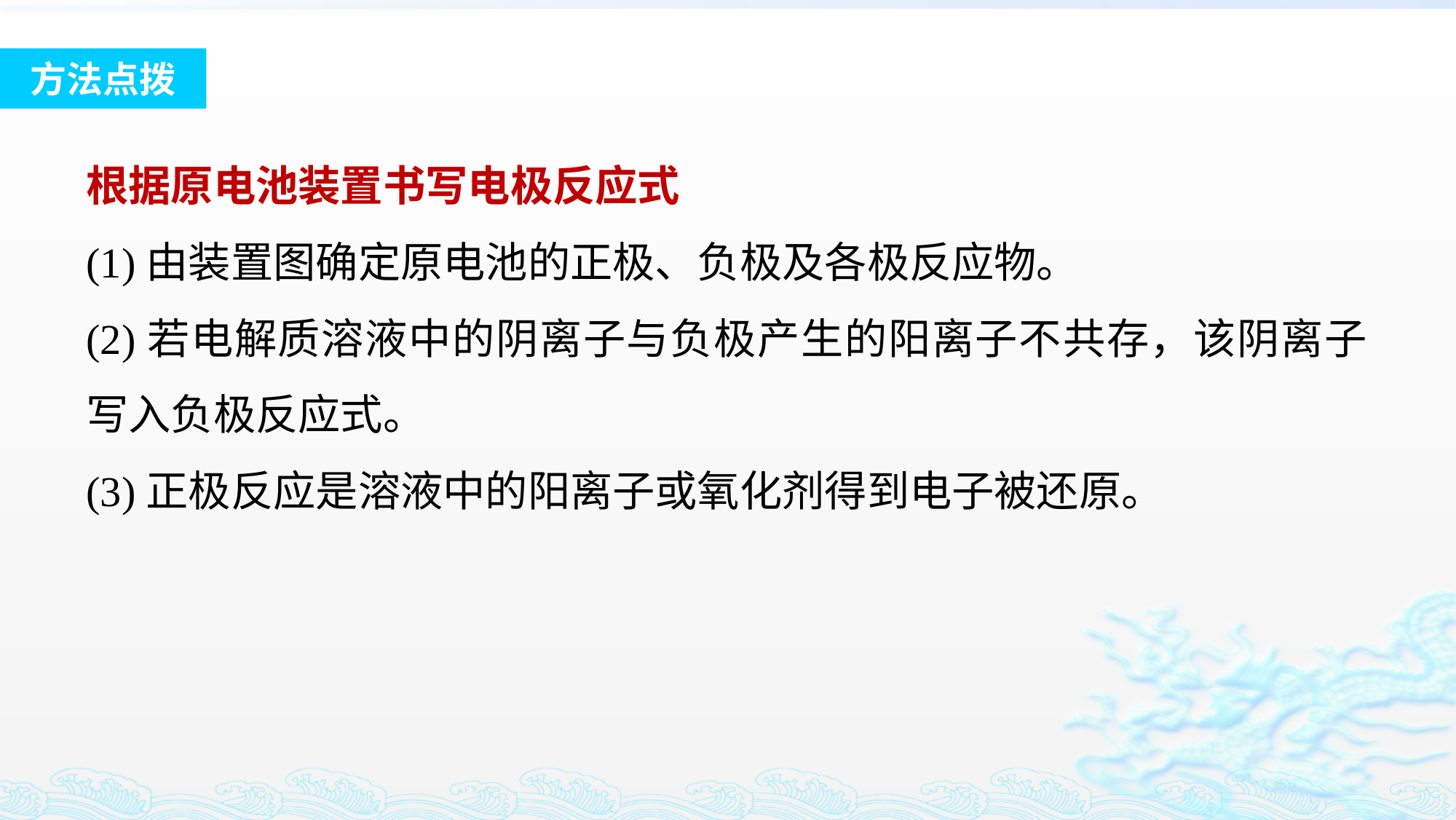

方法点拨
根据原电池装置书写电极反应式
(1)由装置图确定原电池的正极、负极及各极反应物。
(2)若电解质溶液中的阴离子与负极产生的阳离子不共存，该阴离子写入负极反应式。
(3)正极反应是溶液中的阳离子或氧化剂得到电子被还原。